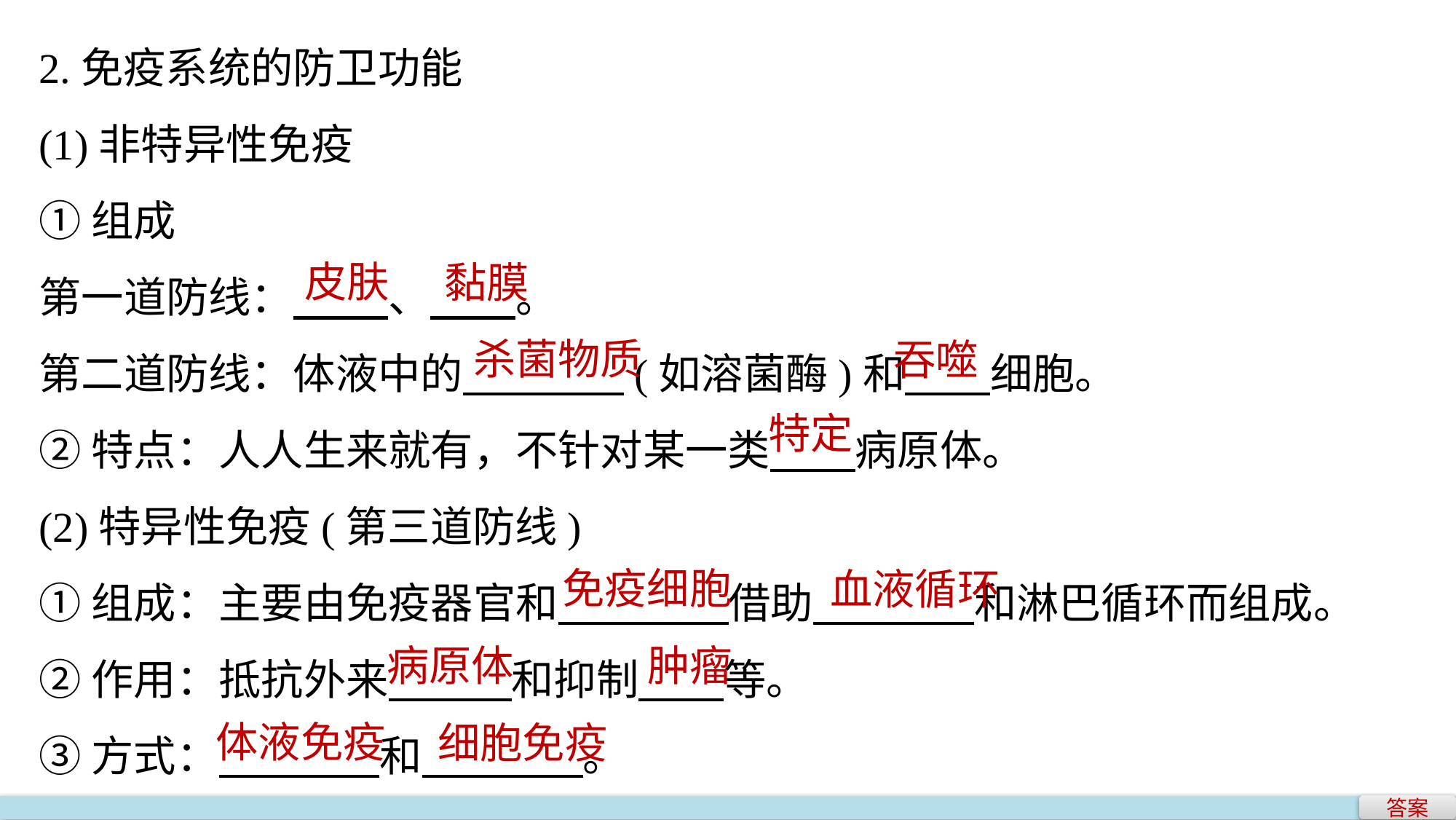

2.免疫系统的防卫功能
(1)非特异性免疫
①组成
第一道防线：          、         。
第二道防线：体液中的                 (如溶菌酶)和         细胞。
②特点：人人生来就有，不针对某一类         病原体。
(2)特异性免疫(第三道防线)
①组成：主要由免疫器官和                  借助                 和淋巴循环而组成。
②作用：抵抗外来             和抑制         等。
③方式：                 和                 。
皮肤
黏膜
杀菌物质
吞噬
特定
免疫细胞
血液循环
病原体
肿瘤
体液免疫
细胞免疫
答案